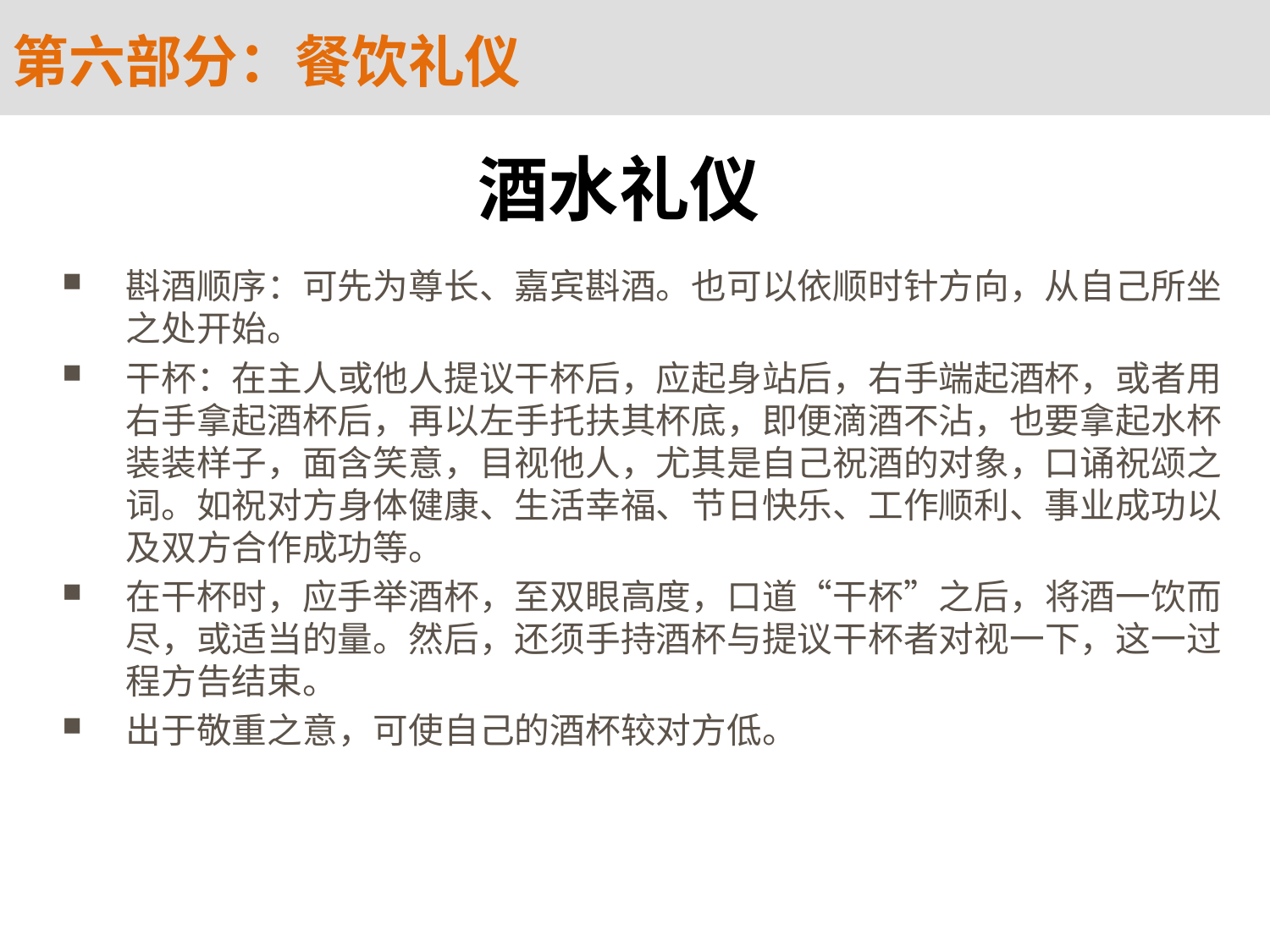

第六部分：餐饮礼仪
酒水礼仪
斟酒顺序：可先为尊长、嘉宾斟酒。也可以依顺时针方向，从自己所坐之处开始。
干杯：在主人或他人提议干杯后，应起身站后，右手端起酒杯，或者用右手拿起酒杯后，再以左手托扶其杯底，即便滴酒不沾，也要拿起水杯装装样子，面含笑意，目视他人，尤其是自己祝酒的对象，口诵祝颂之词。如祝对方身体健康、生活幸福、节日快乐、工作顺利、事业成功以及双方合作成功等。
在干杯时，应手举酒杯，至双眼高度，口道“干杯”之后，将酒一饮而尽，或适当的量。然后，还须手持酒杯与提议干杯者对视一下，这一过程方告结束。
出于敬重之意，可使自己的酒杯较对方低。